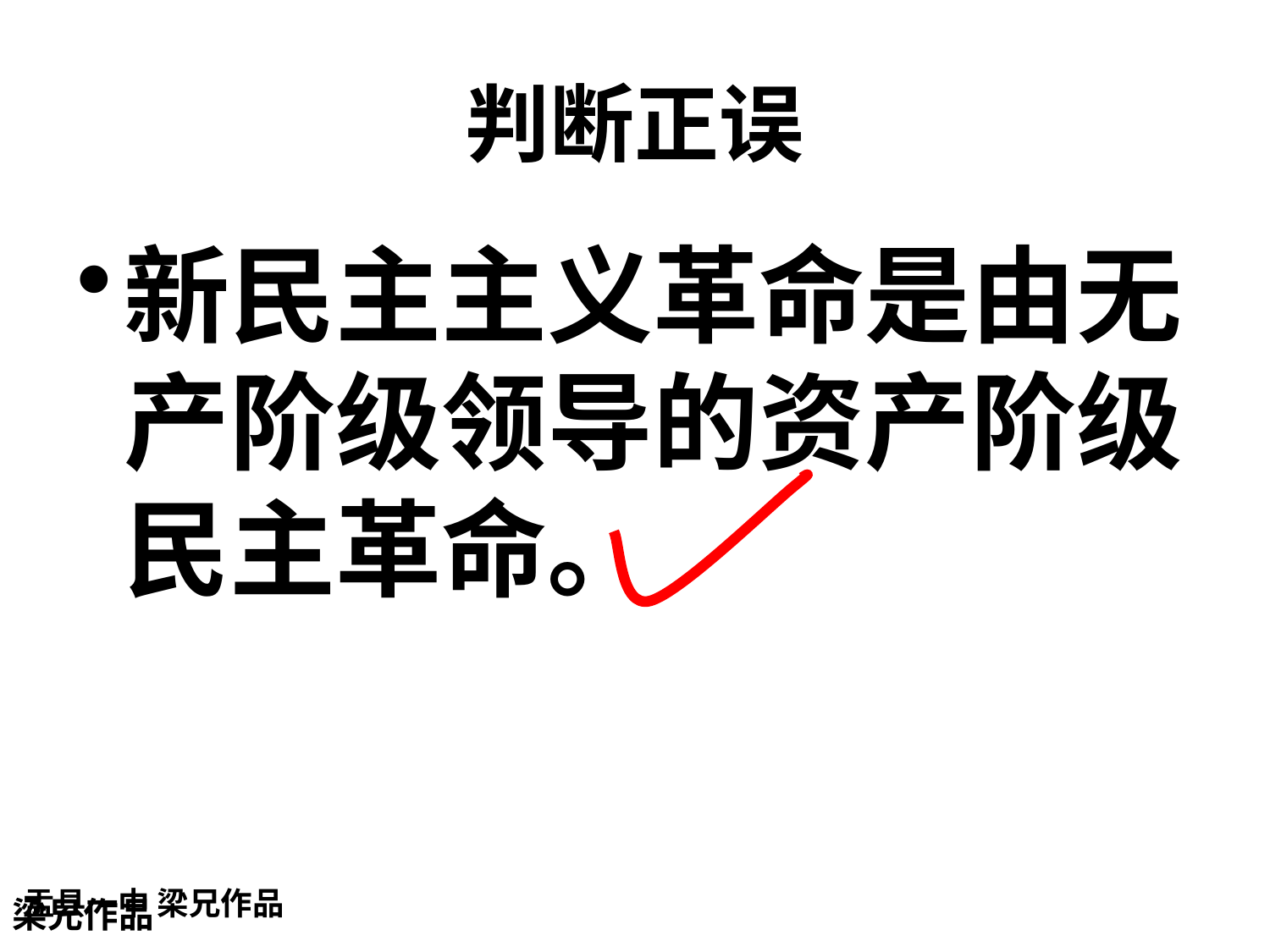

# 判断正误
新民主主义革命是由无产阶级领导的资产阶级民主革命。

盂县一中 梁兄作品
梁兄作品